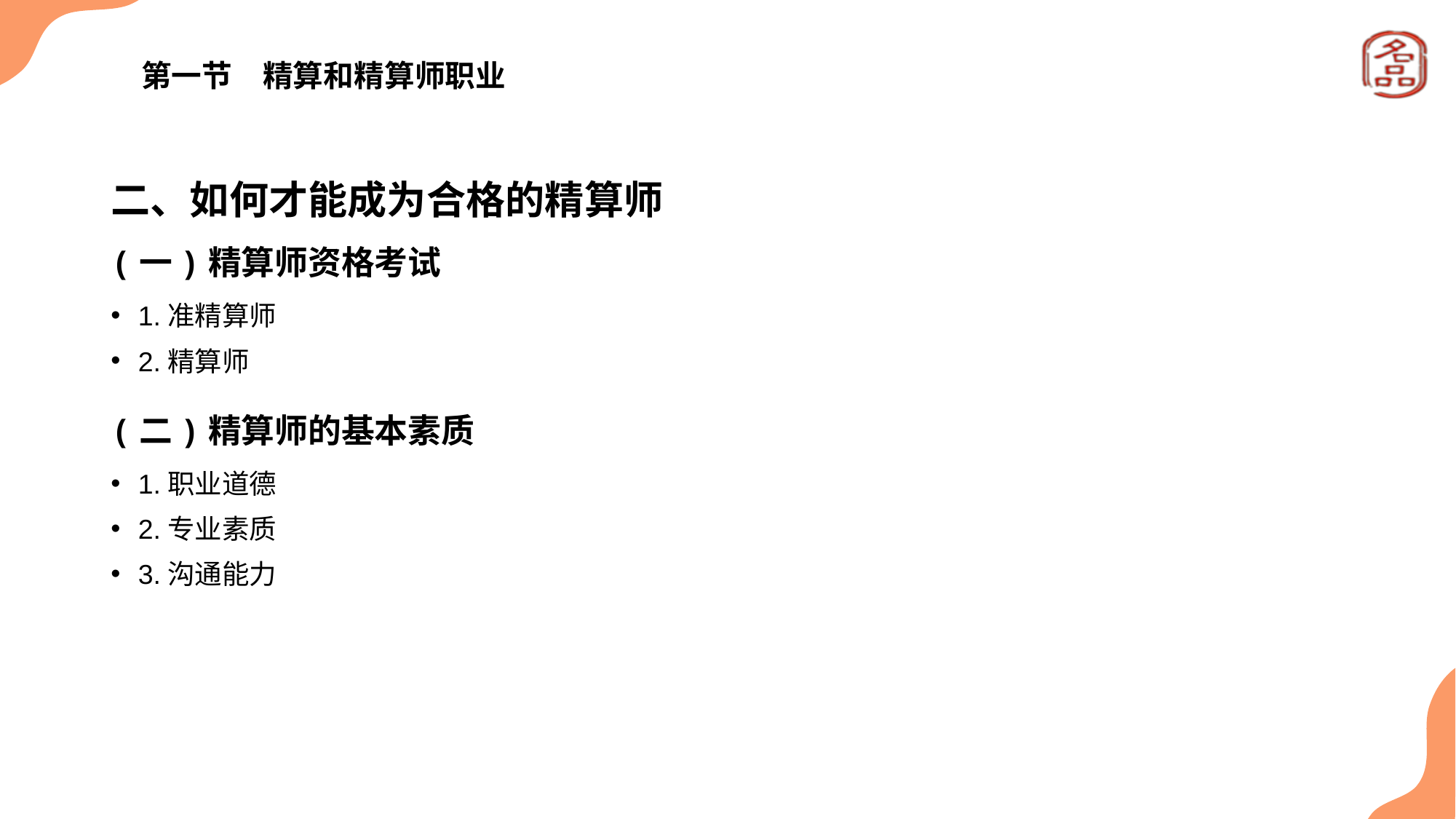

# 第一节　精算和精算师职业
二、如何才能成为合格的精算师
(一)精算师资格考试
1.准精算师
2.精算师
(二)精算师的基本素质
1.职业道德
2.专业素质
3.沟通能力